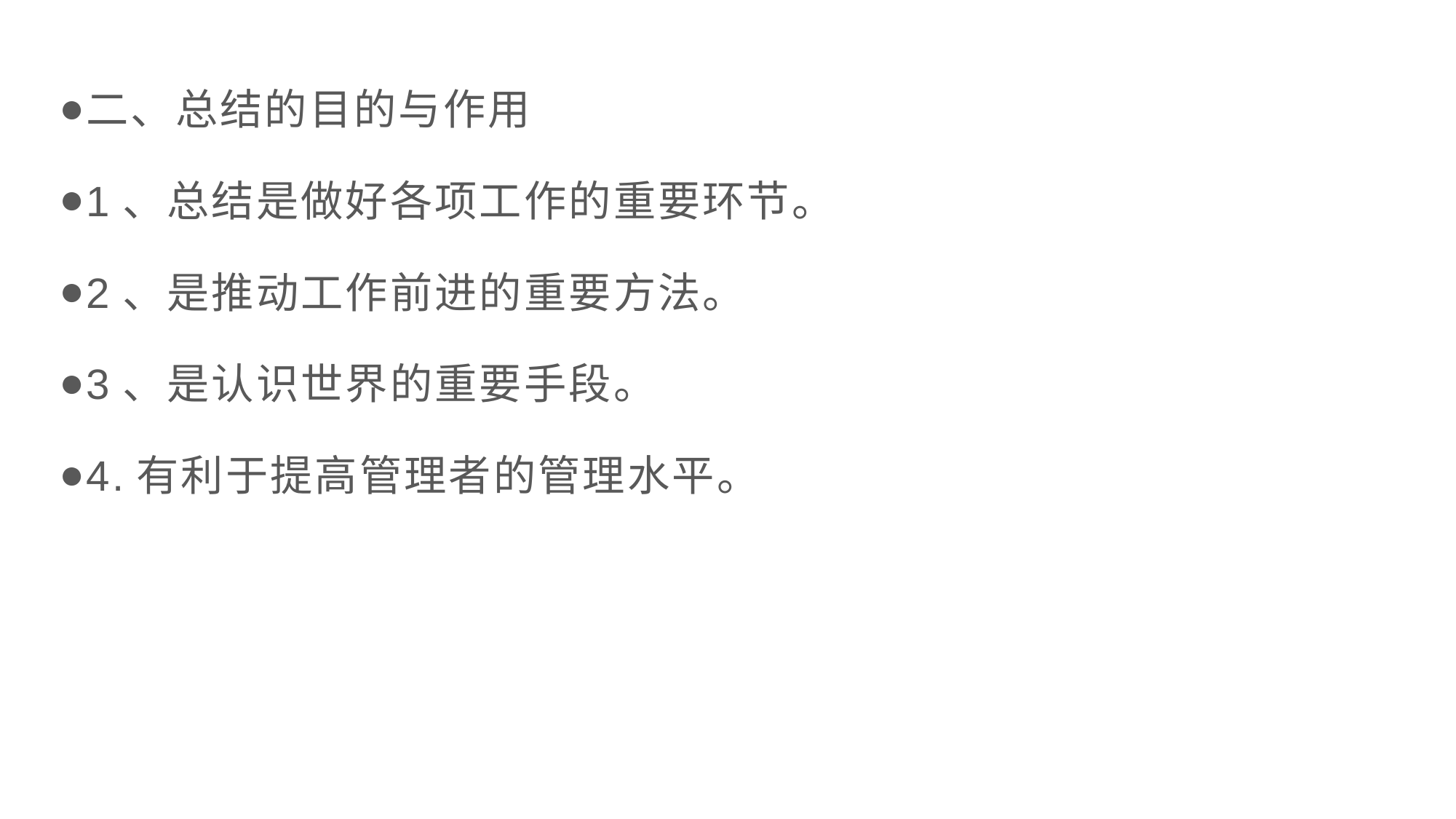

二、总结的目的与作用
1、总结是做好各项工作的重要环节。
2、是推动工作前进的重要方法。
3、是认识世界的重要手段。
4.有利于提高管理者的管理水平。